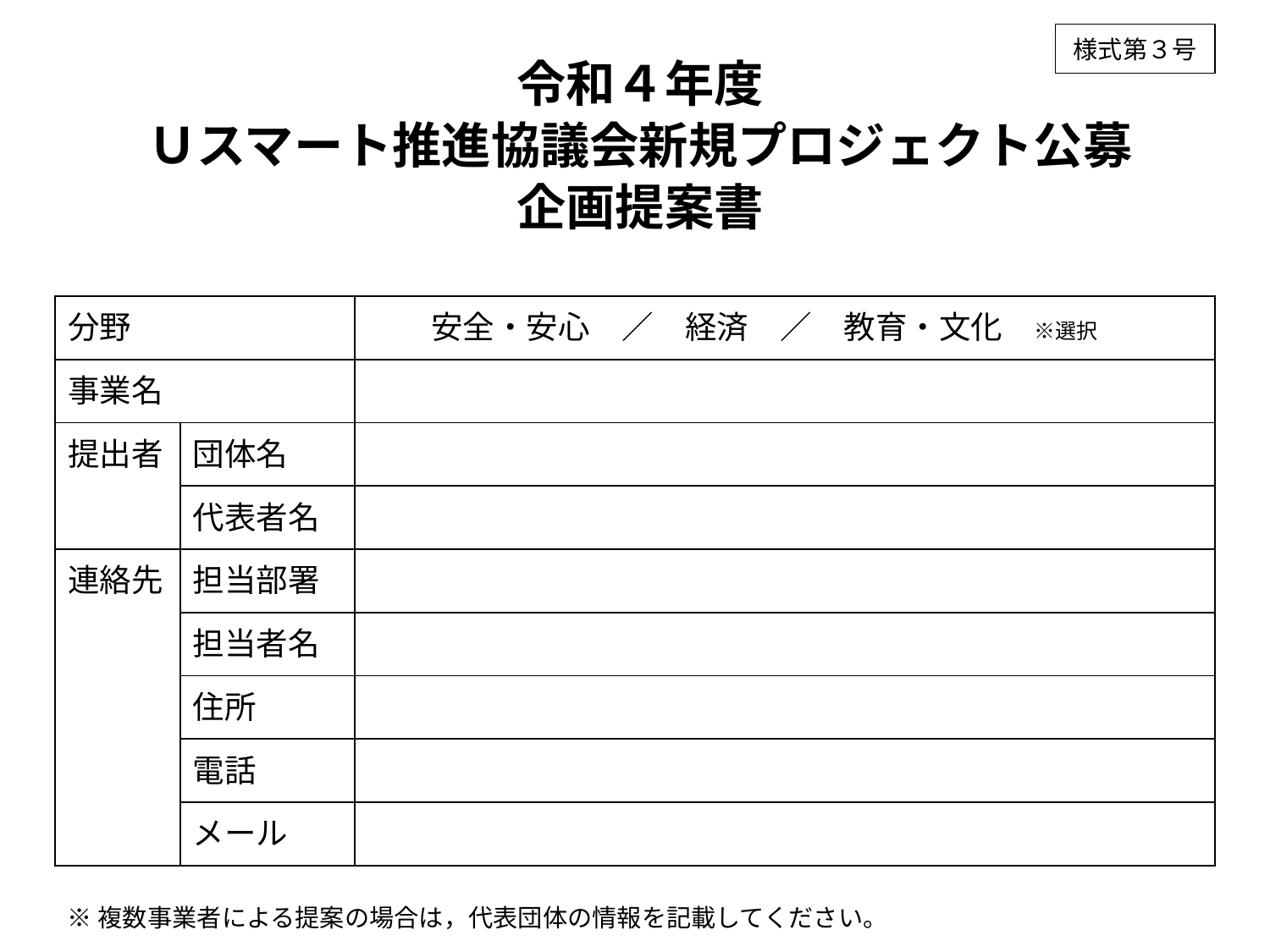

様式第３号
令和４年度
Ｕスマート推進協議会新規プロジェクト公募
企画提案書
| 分野 |  | 安全・安心　／　経済　／　教育・文化　※選択 |
| --- | --- | --- |
| 事業名 |  |  |
| 提出者 | 団体名 |  |
|  | 代表者名 |  |
| 連絡先 | 担当部署 |  |
|  | 担当者名 |  |
|  | 住所 |  |
|  | 電話 |  |
|  | メール |  |
※複数事業者による提案の場合は，代表団体の情報を記載してください。